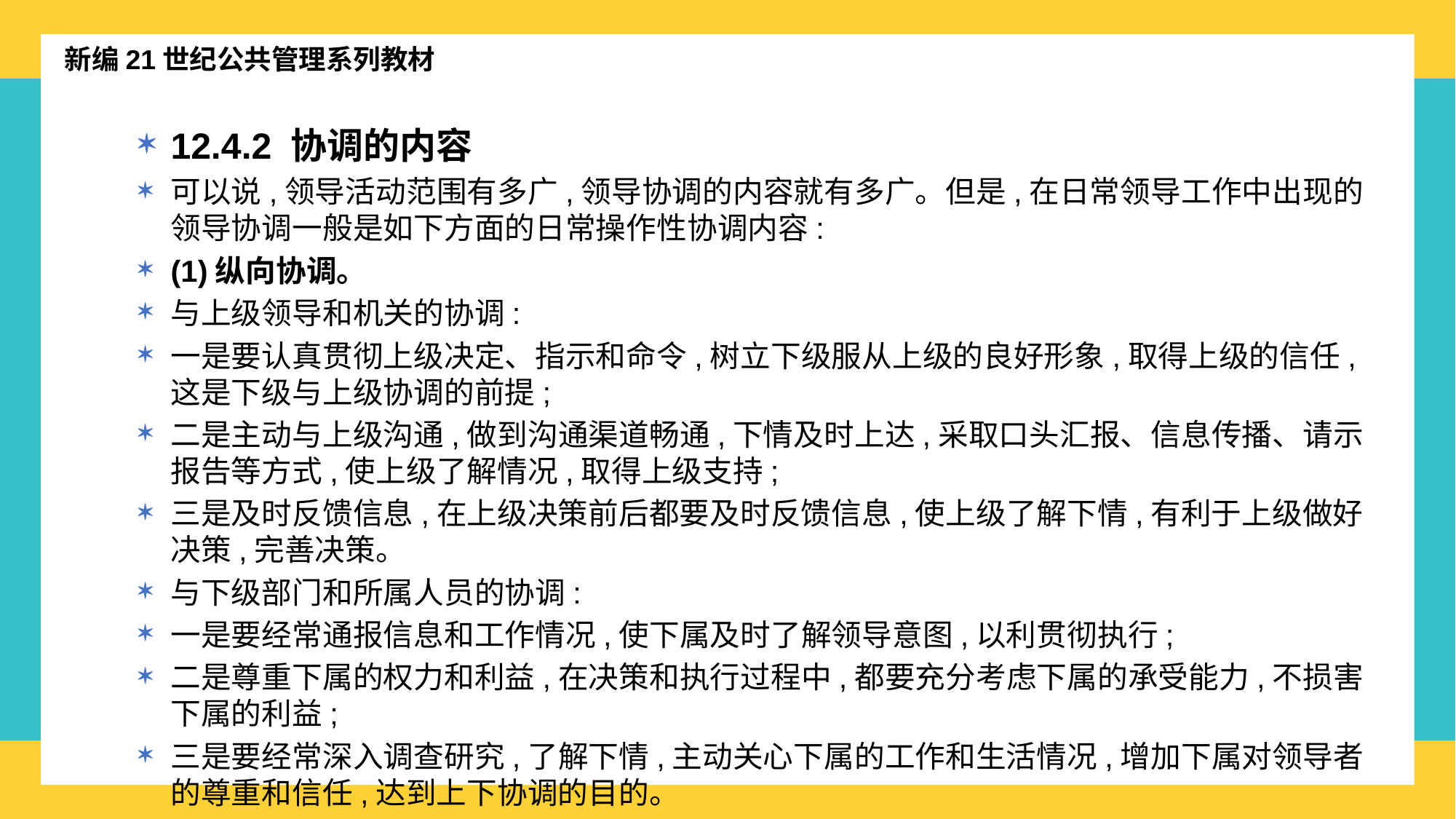

新编21世纪公共管理系列教材
12.4.2 协调的内容
可以说,领导活动范围有多广,领导协调的内容就有多广。但是,在日常领导工作中出现的领导协调一般是如下方面的日常操作性协调内容:
(1)纵向协调。
与上级领导和机关的协调:
一是要认真贯彻上级决定、指示和命令,树立下级服从上级的良好形象,取得上级的信任,这是下级与上级协调的前提;
二是主动与上级沟通,做到沟通渠道畅通,下情及时上达,采取口头汇报、信息传播、请示报告等方式,使上级了解情况,取得上级支持;
三是及时反馈信息,在上级决策前后都要及时反馈信息,使上级了解下情,有利于上级做好决策,完善决策。
与下级部门和所属人员的协调:
一是要经常通报信息和工作情况,使下属及时了解领导意图,以利贯彻执行;
二是尊重下属的权力和利益,在决策和执行过程中,都要充分考虑下属的承受能力,不损害下属的利益;
三是要经常深入调查研究,了解下情,主动关心下属的工作和生活情况,增加下属对领导者的尊重和信任,达到上下协调的目的。